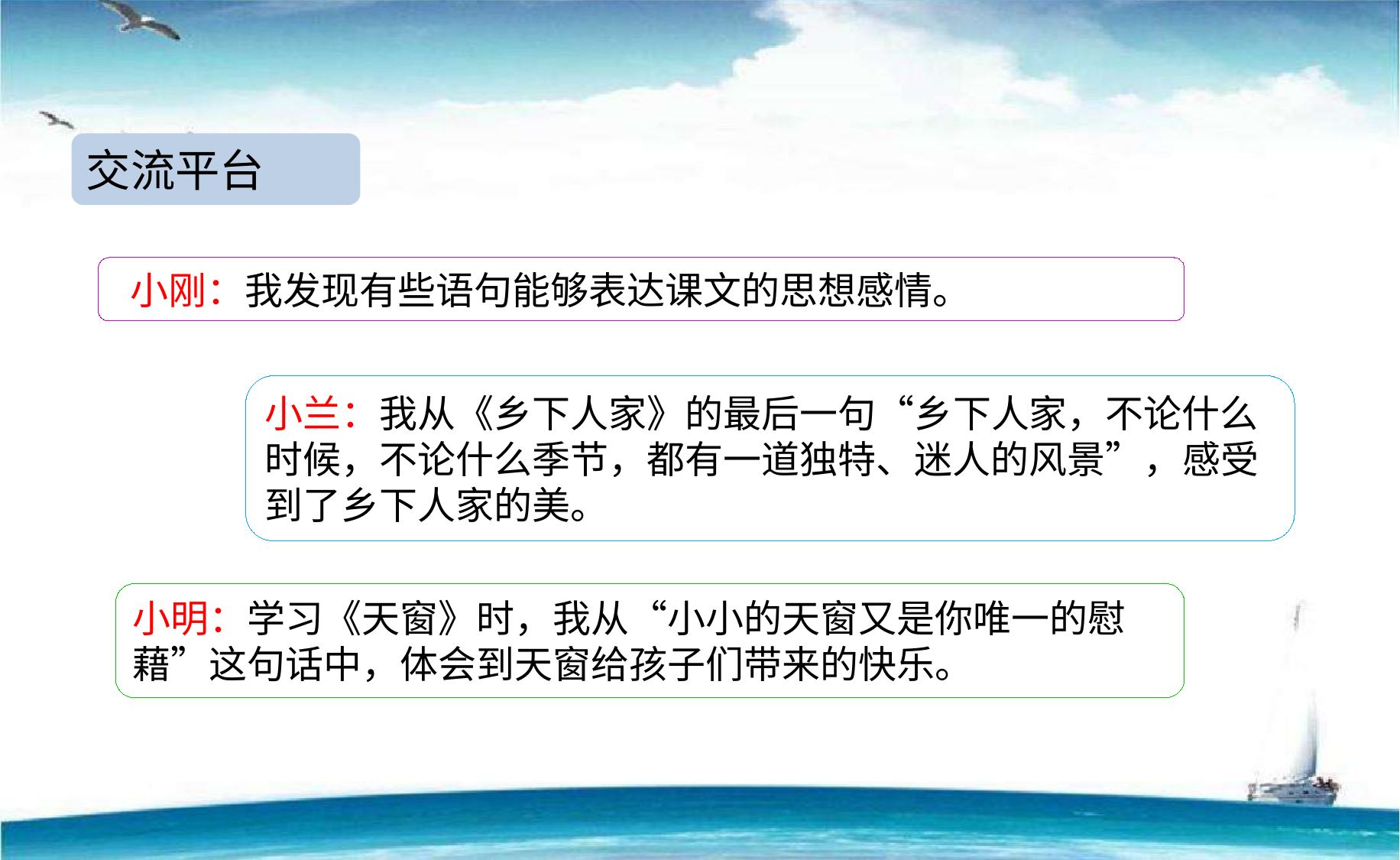

交流平台

 小刚：我发现有些语句能够表达课文的思想感情。
小兰：我从《乡下人家》的最后一句“乡下人家，不论什么时候，不论什么季节，都有一道独特、迷人的风景”，感受到了乡下人家的美。
小明：学习《天窗》时，我从“小小的天窗又是你唯一的慰藉”这句话中，体会到天窗给孩子们带来的快乐。